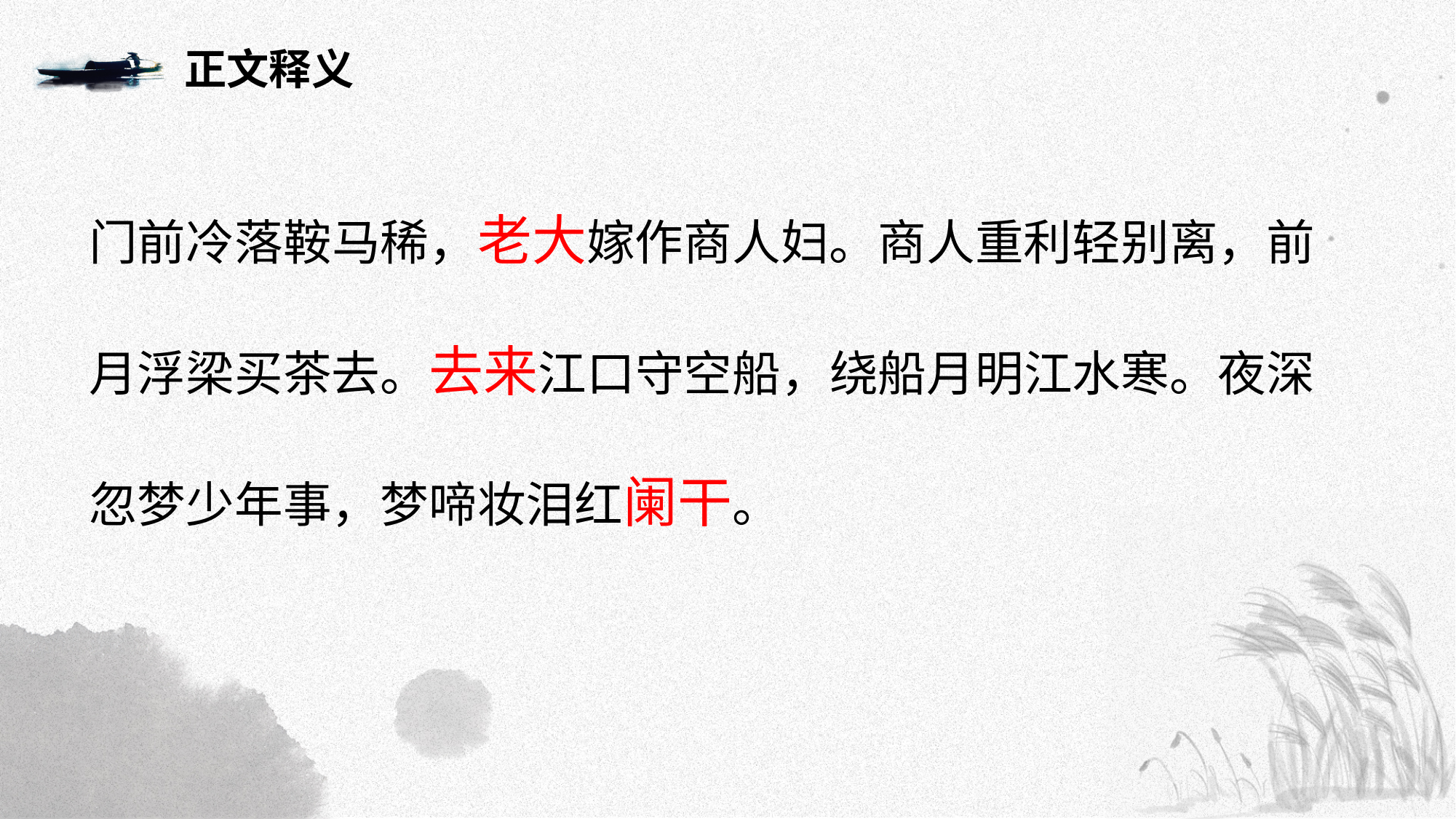

正文释义
门前冷落鞍马稀，老大嫁作商人妇。商人重利轻别离，前月浮梁买茶去。去来江口守空船，绕船月明江水寒。夜深忽梦少年事，梦啼妆泪红阑干。